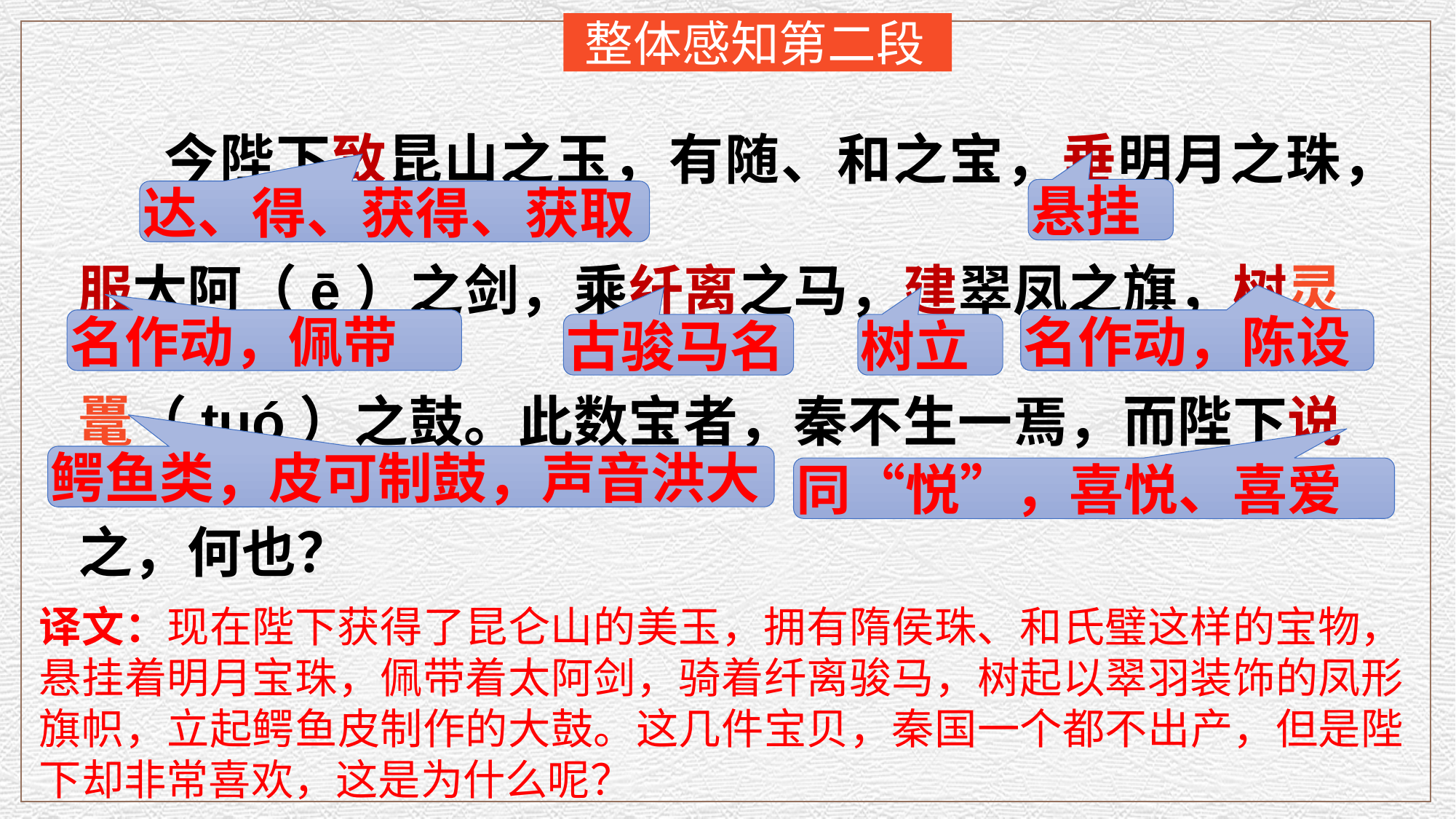

整体感知第二段
今陛下致昆山之玉，有随、和之宝，垂明月之珠，服太阿（ē）之剑，乘纤离之马，建翠凤之旗，树灵鼍（tuó）之鼓。此数宝者，秦不生一焉，而陛下说之，何也？
悬挂
达、得、获得、获取
名作动，佩带
名作动，陈设
古骏马名
树立
鳄鱼类，皮可制鼓，声音洪大
同“悦”，喜悦、喜爱
译文：现在陛下获得了昆仑山的美玉，拥有隋侯珠、和氏璧这样的宝物，悬挂着明月宝珠，佩带着太阿剑，骑着纤离骏马，树起以翠羽装饰的凤形旗帜，立起鳄鱼皮制作的大鼓。这几件宝贝，秦国一个都不出产，但是陛下却非常喜欢，这是为什么呢？